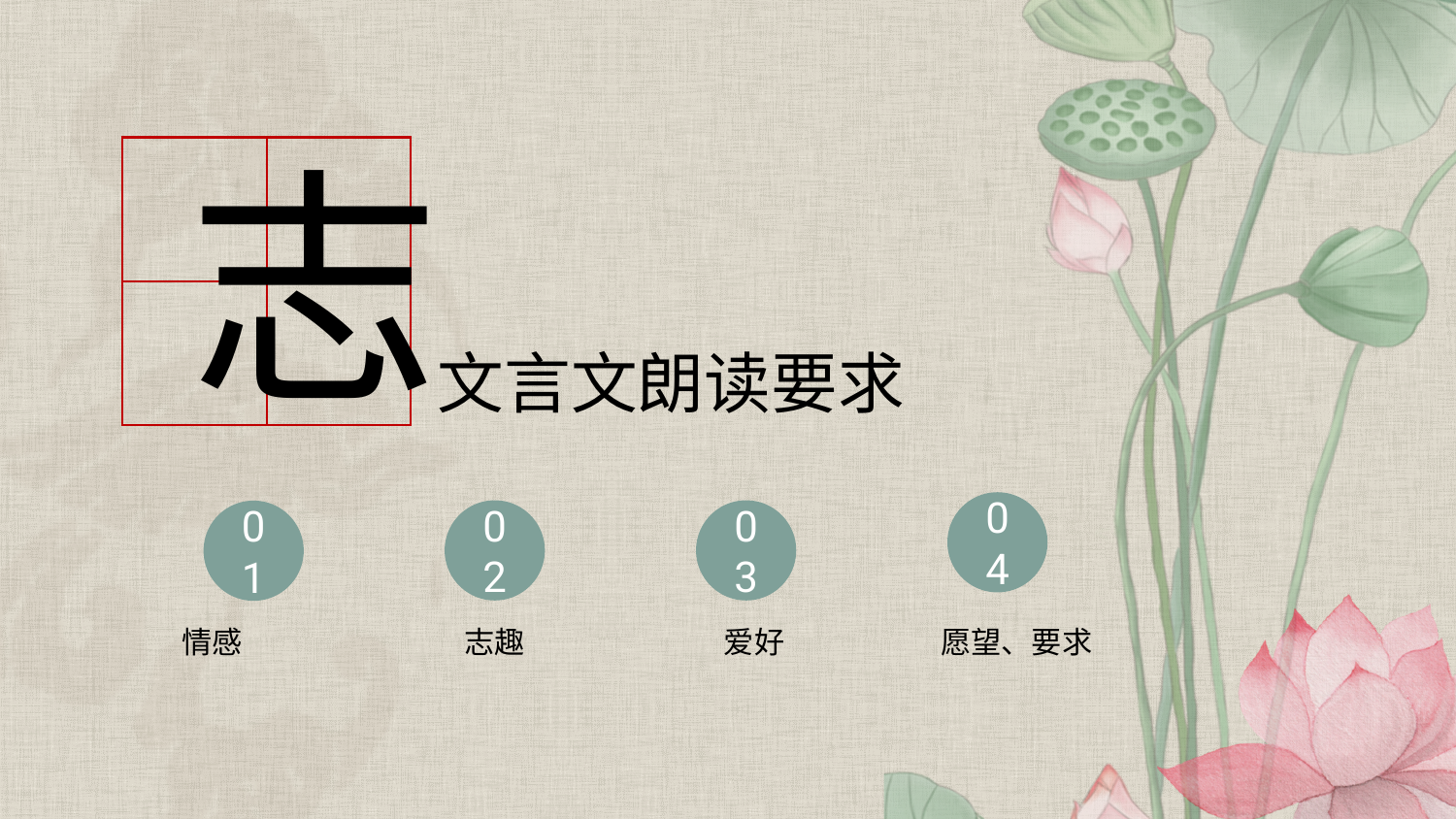

志
文言文朗读要求
04
02
03
01
情感
志趣
爱好
愿望、要求